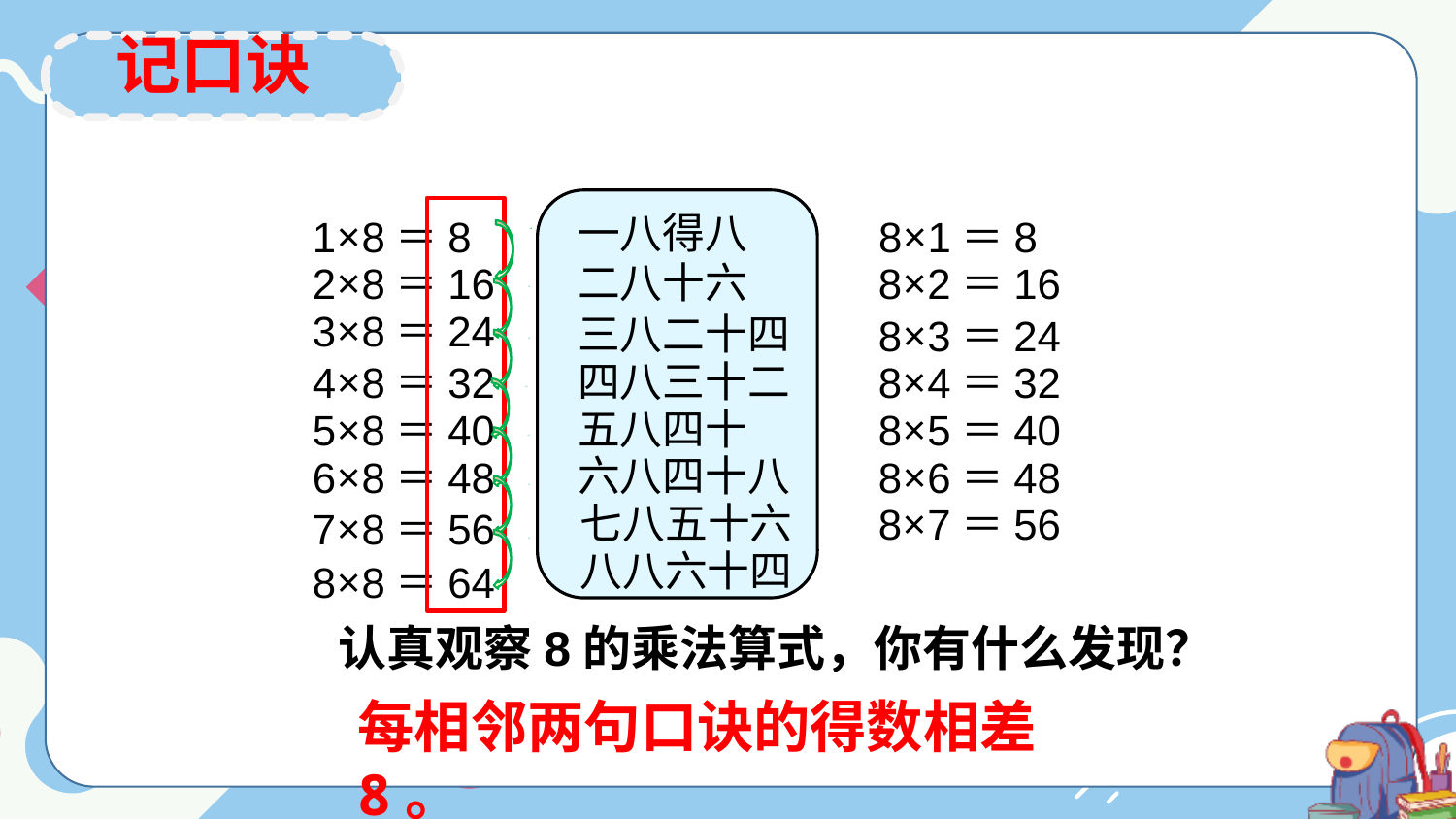

记口诀

一八得八
1×8＝8
8×1＝8

+8
+8
二八十六
2×8＝16
8×2＝16

+8
3×8＝24
三八二十四
8×3＝24

+8
四八三十二
4×8＝32
8×4＝32

+8
五八四十
5×8＝40
8×5＝40

+8
六八四十八
6×8＝48
8×6＝48

+8
 七八五十六
8×7＝56
7×8＝56

+8
 八八六十四
8×8＝64
认真观察8的乘法算式，你有什么发现？
每相邻两句口诀的得数相差8。